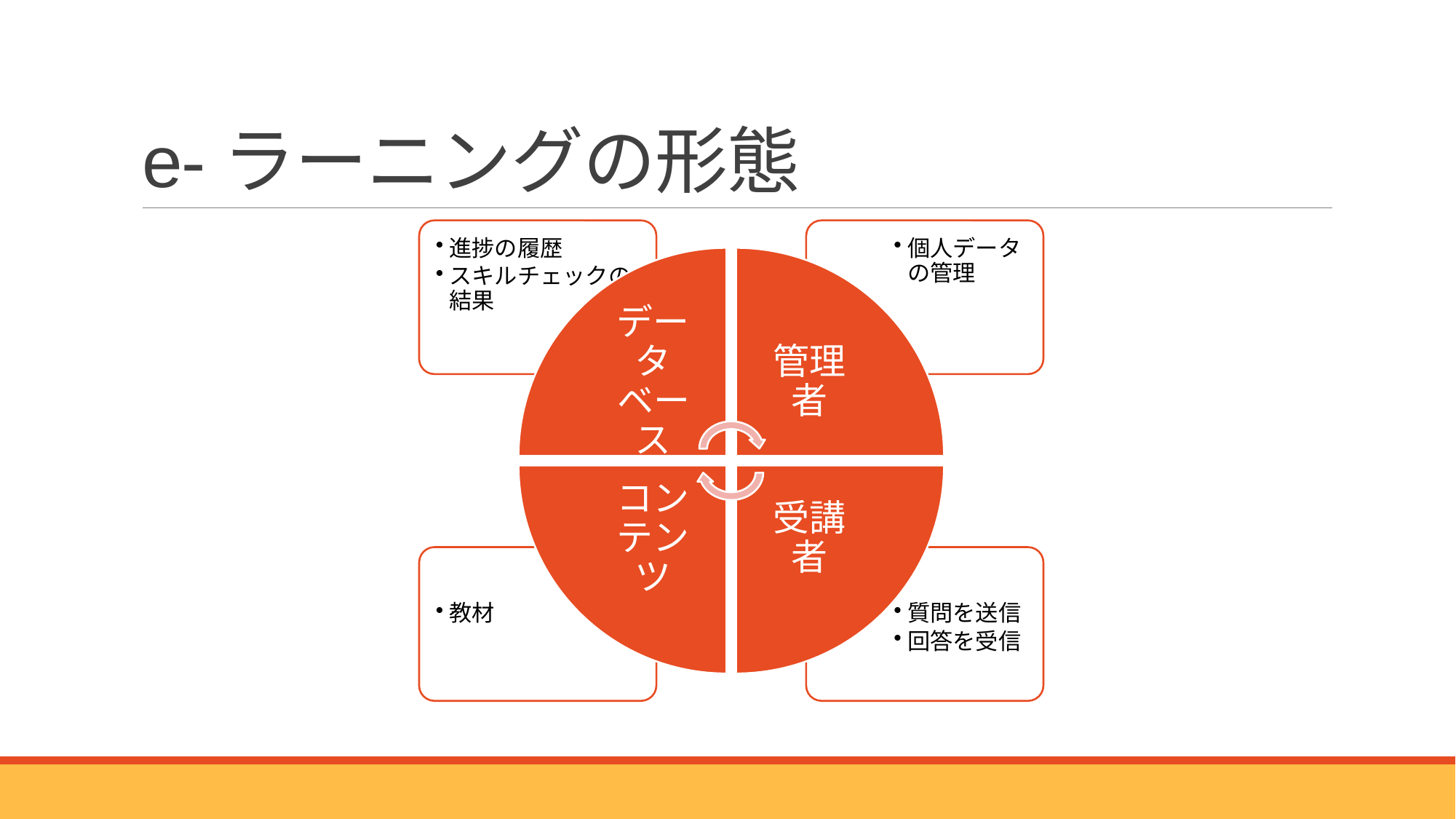

# e-ラーニングの形態
質問を送信
回答を受信
教材
個人データの管理
進捗の履歴
スキルチェックの結果
データベース
管理者
受講者
コンテンツ